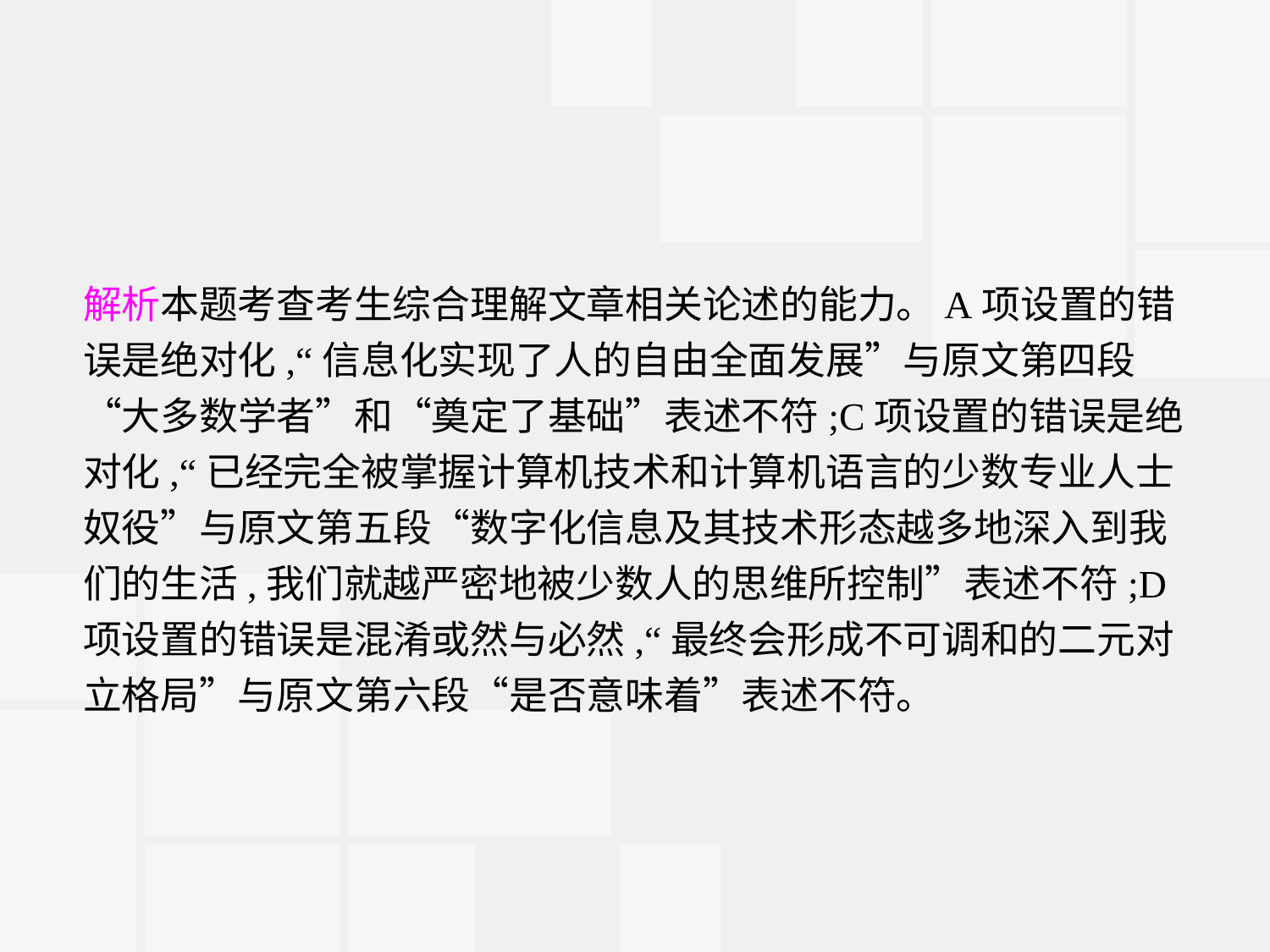

解析本题考查考生综合理解文章相关论述的能力。A项设置的错误是绝对化,“信息化实现了人的自由全面发展”与原文第四段“大多数学者”和“奠定了基础”表述不符;C项设置的错误是绝对化,“已经完全被掌握计算机技术和计算机语言的少数专业人士奴役”与原文第五段“数字化信息及其技术形态越多地深入到我们的生活,我们就越严密地被少数人的思维所控制”表述不符;D项设置的错误是混淆或然与必然,“最终会形成不可调和的二元对立格局”与原文第六段“是否意味着”表述不符。